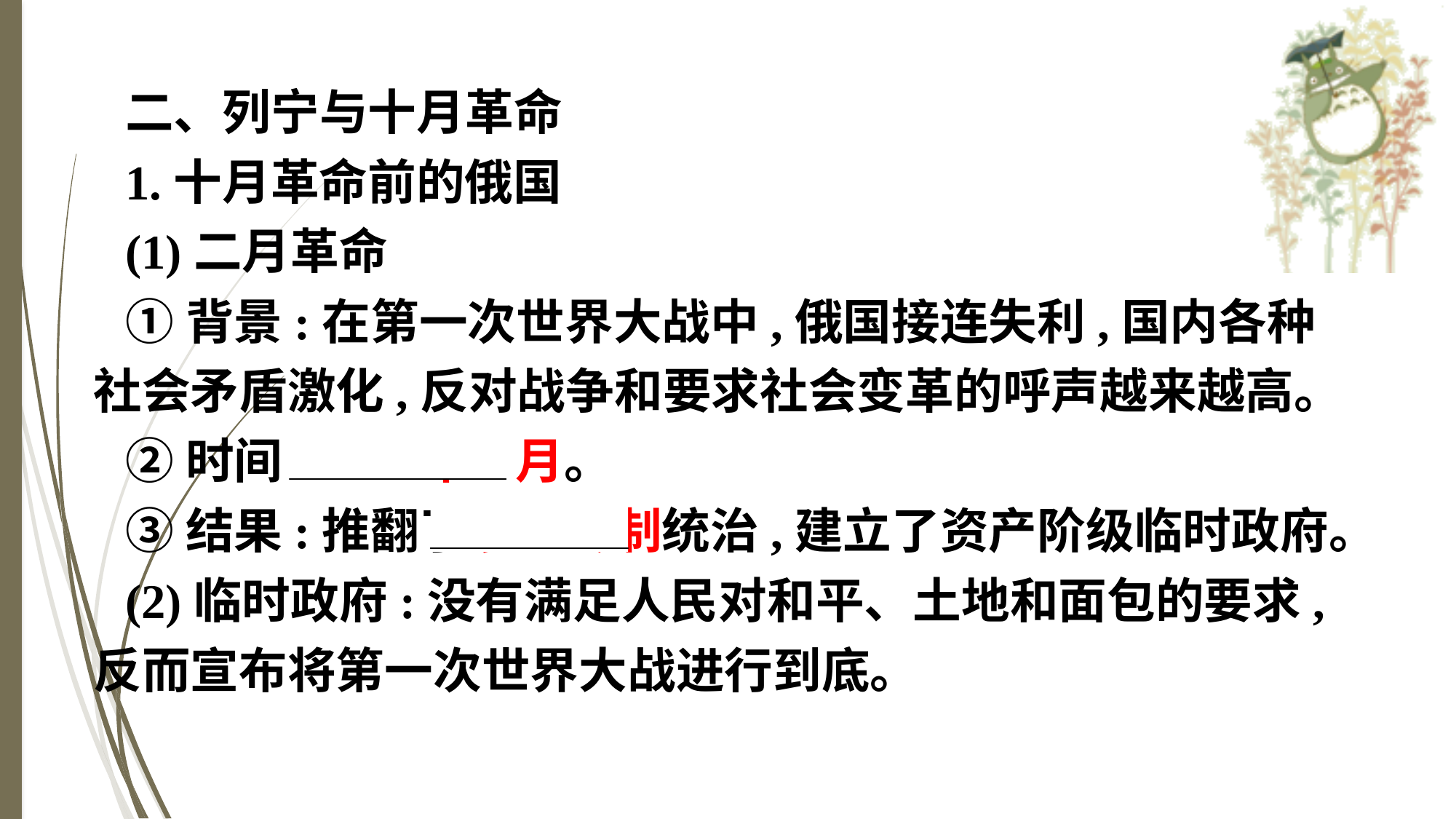

二、列宁与十月革命
1.十月革命前的俄国
(1)二月革命
①背景:在第一次世界大战中,俄国接连失利,国内各种社会矛盾激化,反对战争和要求社会变革的呼声越来越高。
②时间:1917年3月。
③结果:推翻了沙皇专制统治,建立了资产阶级临时政府。
(2)临时政府:没有满足人民对和平、土地和面包的要求,反而宣布将第一次世界大战进行到底。